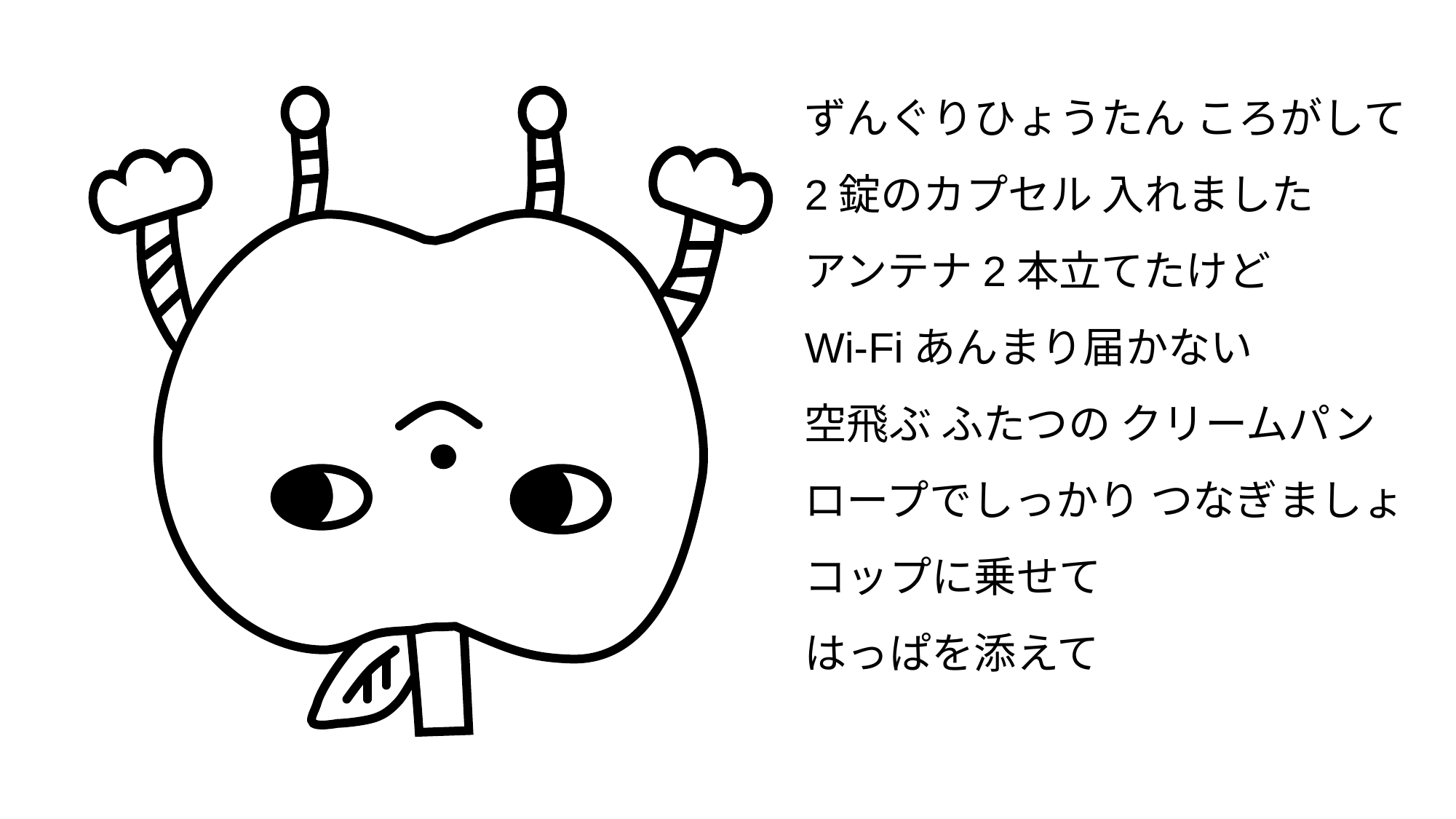

ずんぐりひょうたん ころがして
2錠のカプセル 入れました
アンテナ2本立てたけど
Wi-Fiあんまり届かない
空飛ぶ ふたつの クリームパン
ロープでしっかり つなぎましょ
コップに乗せて
はっぱを添えて